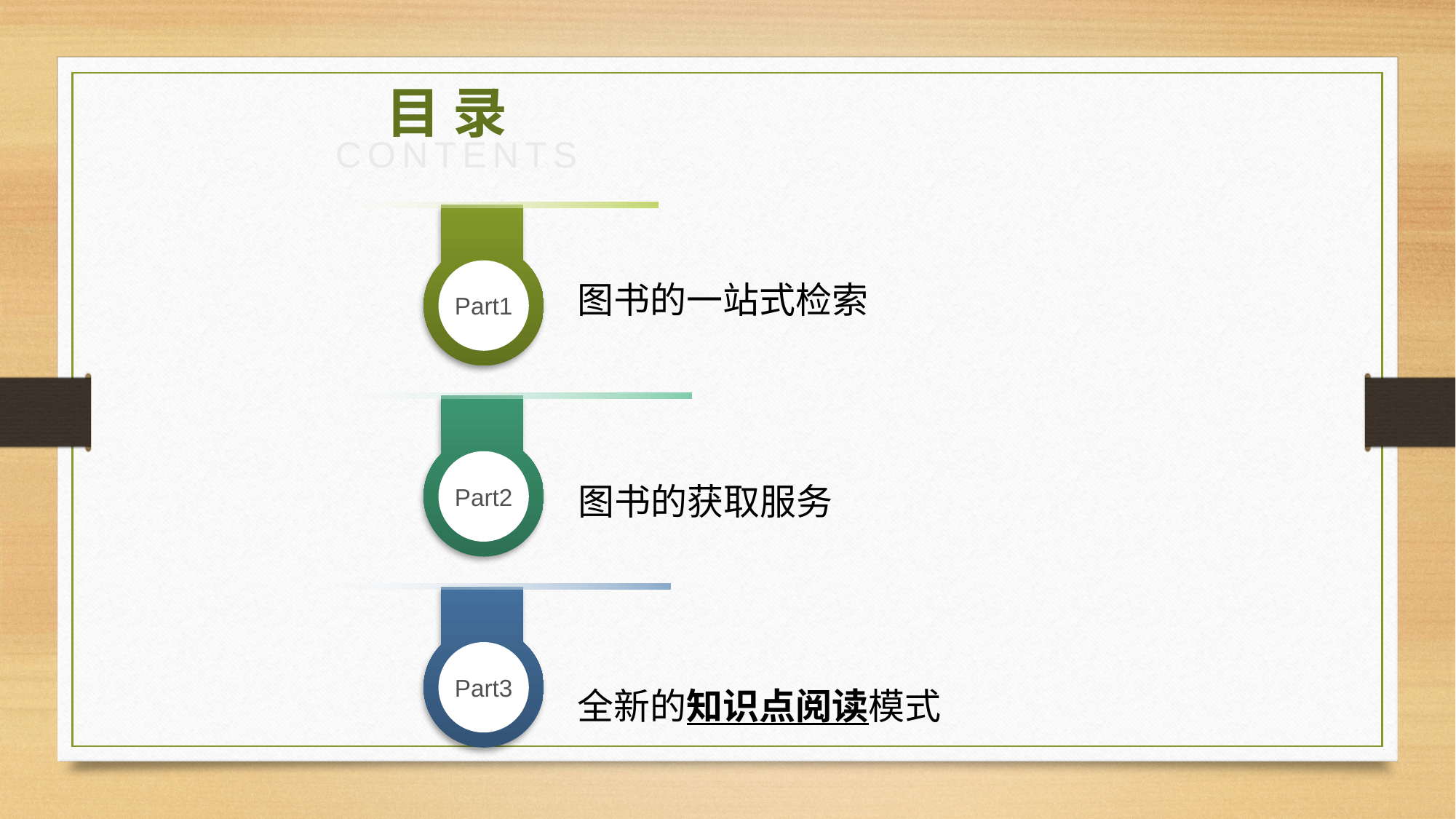

目 录
CONTENTS

图书的一站式检索
Part1

Part2
图书的获取服务

Part3
全新的知识点阅读模式